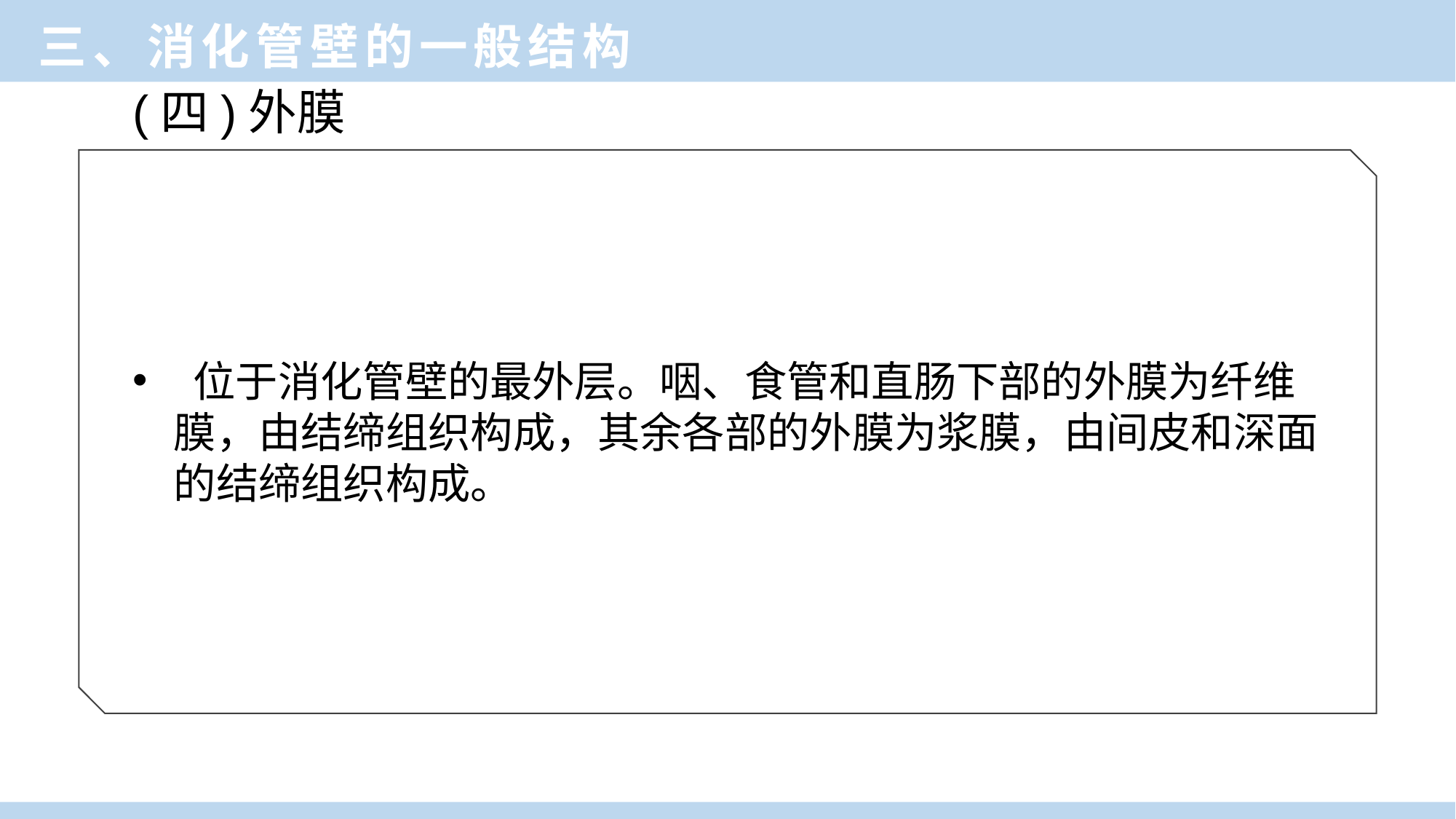

三、消化管壁的一般结构
(四)外膜

 位于消化管壁的最外层。咽、食管和直肠下部的外膜为纤维膜，由结缔组织构成，其余各部的外膜为浆膜，由间皮和深面的结缔组织构成。